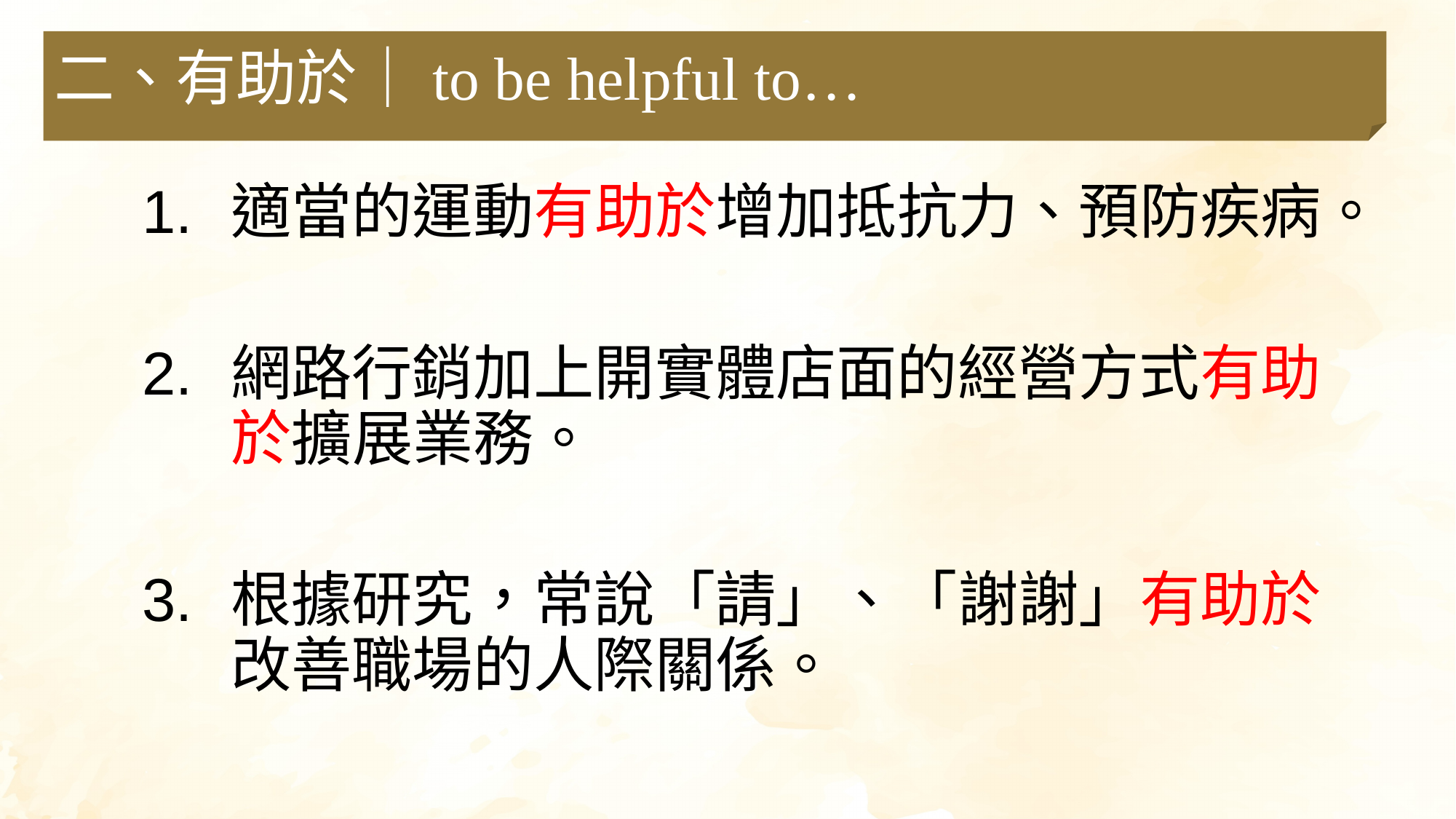

二、有助於｜to be helpful to…
適當的運動有助於增加抵抗力、預防疾病。

網路行銷加上開實體店面的經營方式有助於擴展業務。

根據研究，常說「請」、「謝謝」有助於改善職場的人際關係。